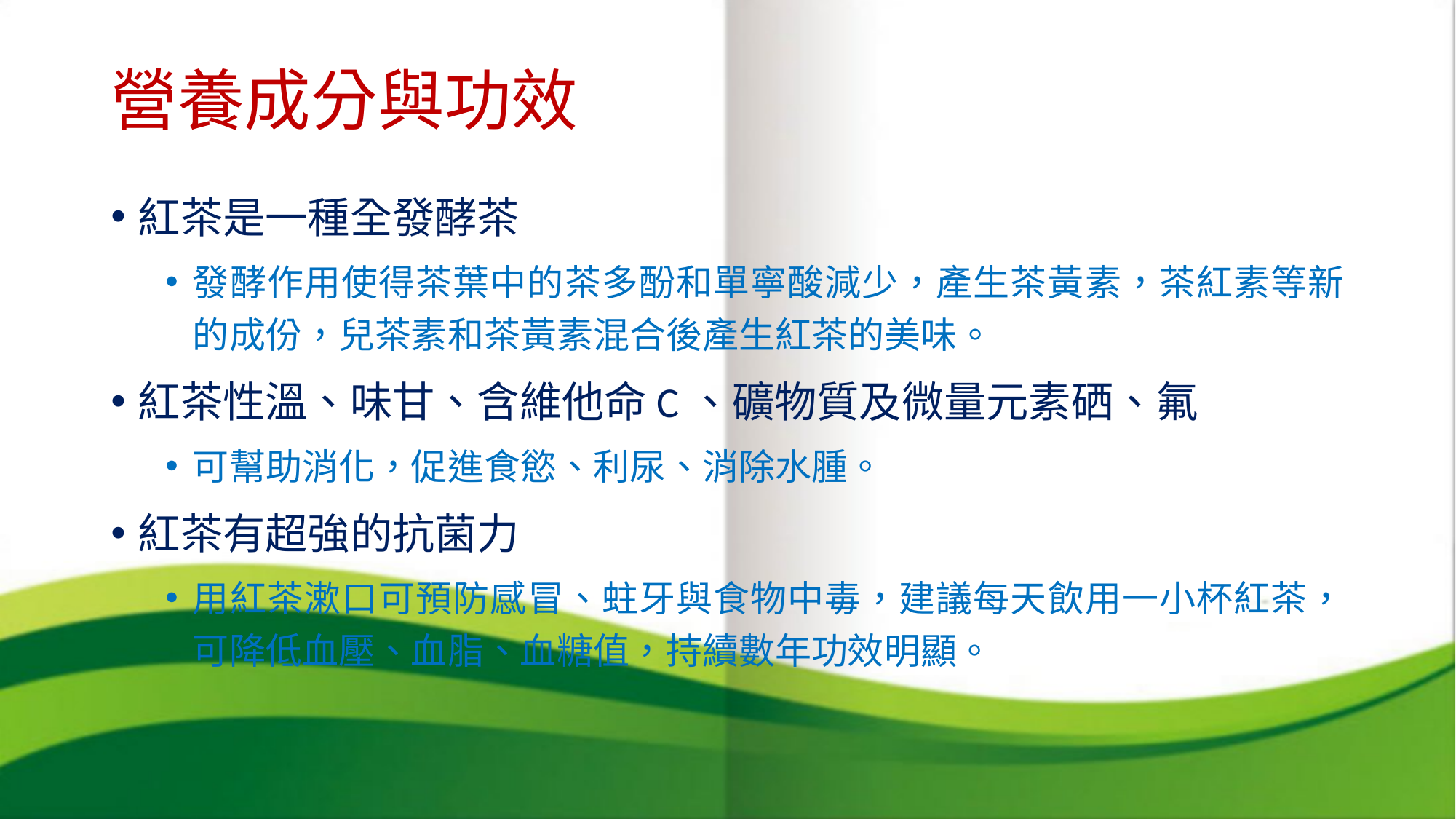

# 營養成分與功效
紅茶是一種全發酵茶
發酵作用使得茶葉中的茶多酚和單寧酸減少，產生茶黃素，茶紅素等新的成份，兒茶素和茶黃素混合後產生紅茶的美味。
紅茶性溫、味甘、含維他命C、礦物質及微量元素硒、氟
可幫助消化，促進食慾、利尿、消除水腫。
紅茶有超強的抗菌力
用紅茶漱口可預防感冒、蛀牙與食物中毒，建議每天飲用一小杯紅茶，可降低血壓、血脂、血糖值，持續數年功效明顯。